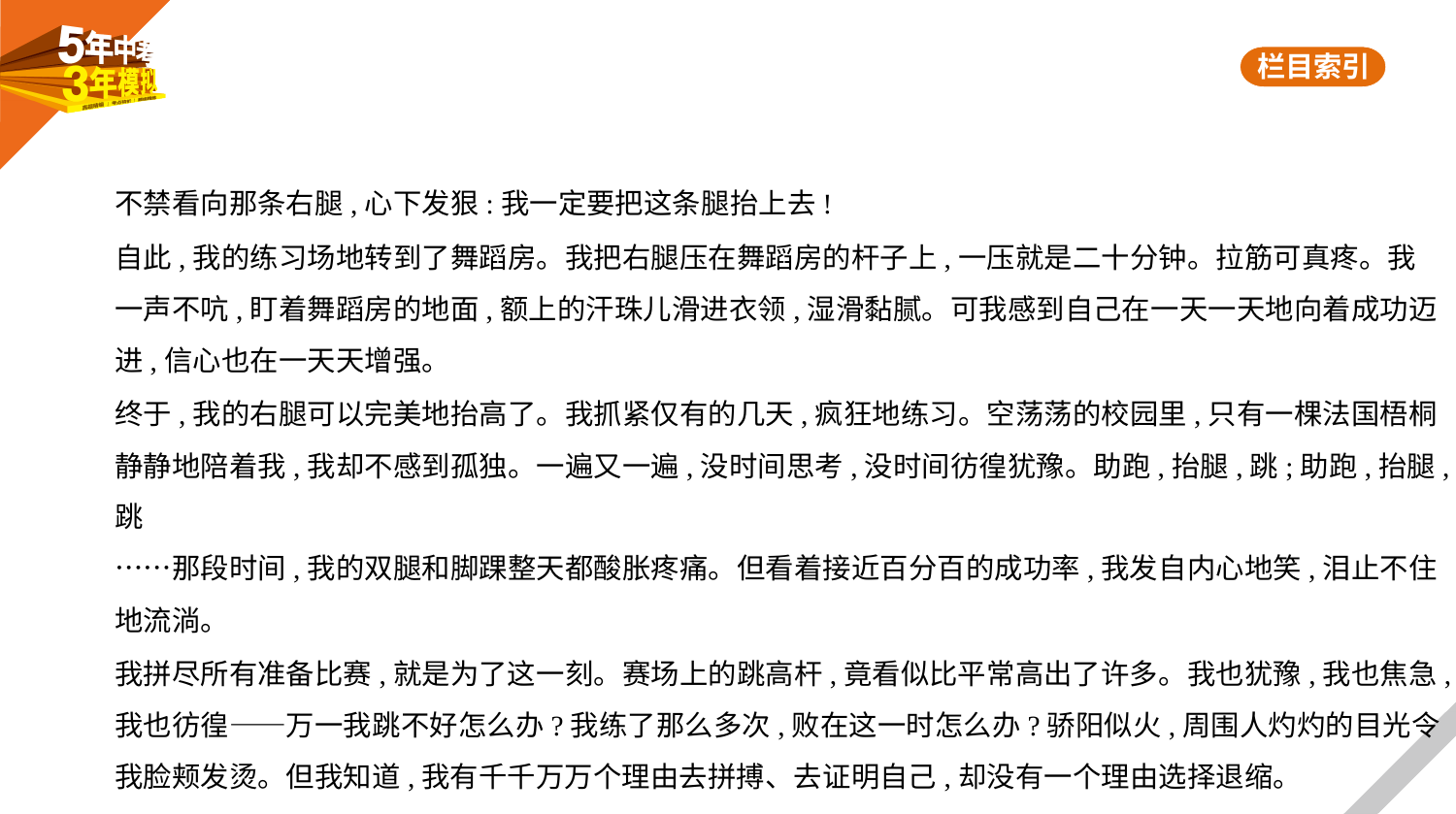

不禁看向那条右腿,心下发狠:我一定要把这条腿抬上去!
自此,我的练习场地转到了舞蹈房。我把右腿压在舞蹈房的杆子上,一压就是二十分钟。拉筋可真疼。我
一声不吭,盯着舞蹈房的地面,额上的汗珠儿滑进衣领,湿滑黏腻。可我感到自己在一天一天地向着成功迈
进,信心也在一天天增强。
终于,我的右腿可以完美地抬高了。我抓紧仅有的几天,疯狂地练习。空荡荡的校园里,只有一棵法国梧桐
静静地陪着我,我却不感到孤独。一遍又一遍,没时间思考,没时间彷徨犹豫。助跑,抬腿,跳;助跑,抬腿,跳
……那段时间,我的双腿和脚踝整天都酸胀疼痛。但看着接近百分百的成功率,我发自内心地笑,泪止不住
地流淌。
我拼尽所有准备比赛,就是为了这一刻。赛场上的跳高杆,竟看似比平常高出了许多。我也犹豫,我也焦急,
我也彷徨——万一我跳不好怎么办?我练了那么多次,败在这一时怎么办?骄阳似火,周围人灼灼的目光令
我脸颊发烫。但我知道,我有千千万万个理由去拼搏、去证明自己,却没有一个理由选择退缩。